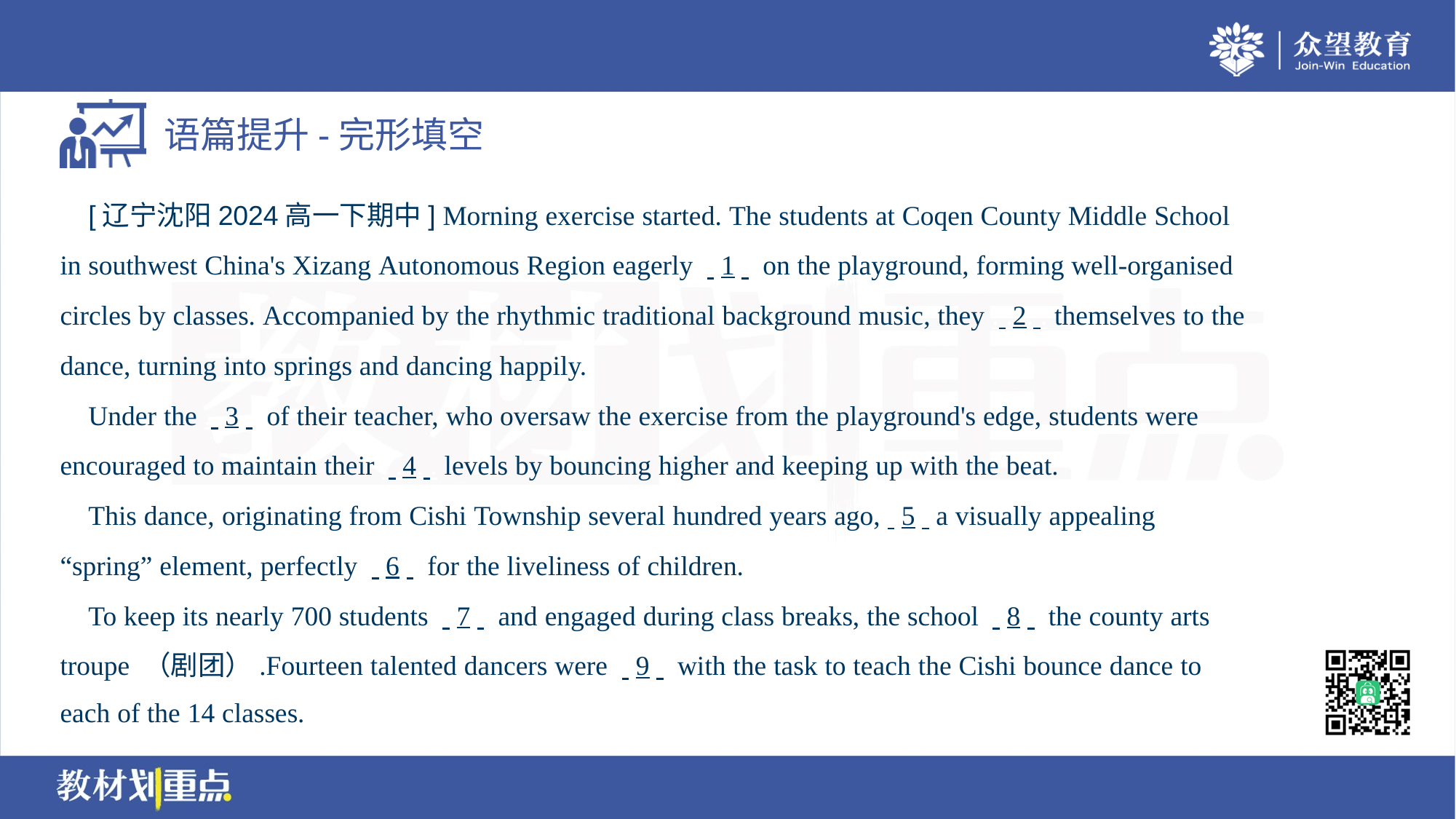

[辽宁沈阳2024高一下期中] Morning exercise started. The students at Coqen County Middle School
in southwest China's Xizang Autonomous Region eagerly . .1. . on the playground, forming well-organised
circles by classes. Accompanied by the rhythmic traditional background music, they . .2. . themselves to the
dance, turning into springs and dancing happily.
    Under the . .3. . of their teacher, who oversaw the exercise from the playground's edge, students were
encouraged to maintain their . .4. . levels by bouncing higher and keeping up with the beat.
    This dance, originating from Cishi Township several hundred years ago,. .5. .a visually appealing
“spring” element, perfectly . .6. . for the liveliness of children.
    To keep its nearly 700 students . .7. . and engaged during class breaks, the school . .8. . the county arts
troupe （剧团）.Fourteen talented dancers were . .9. . with the task to teach the Cishi bounce dance to
each of the 14 classes.